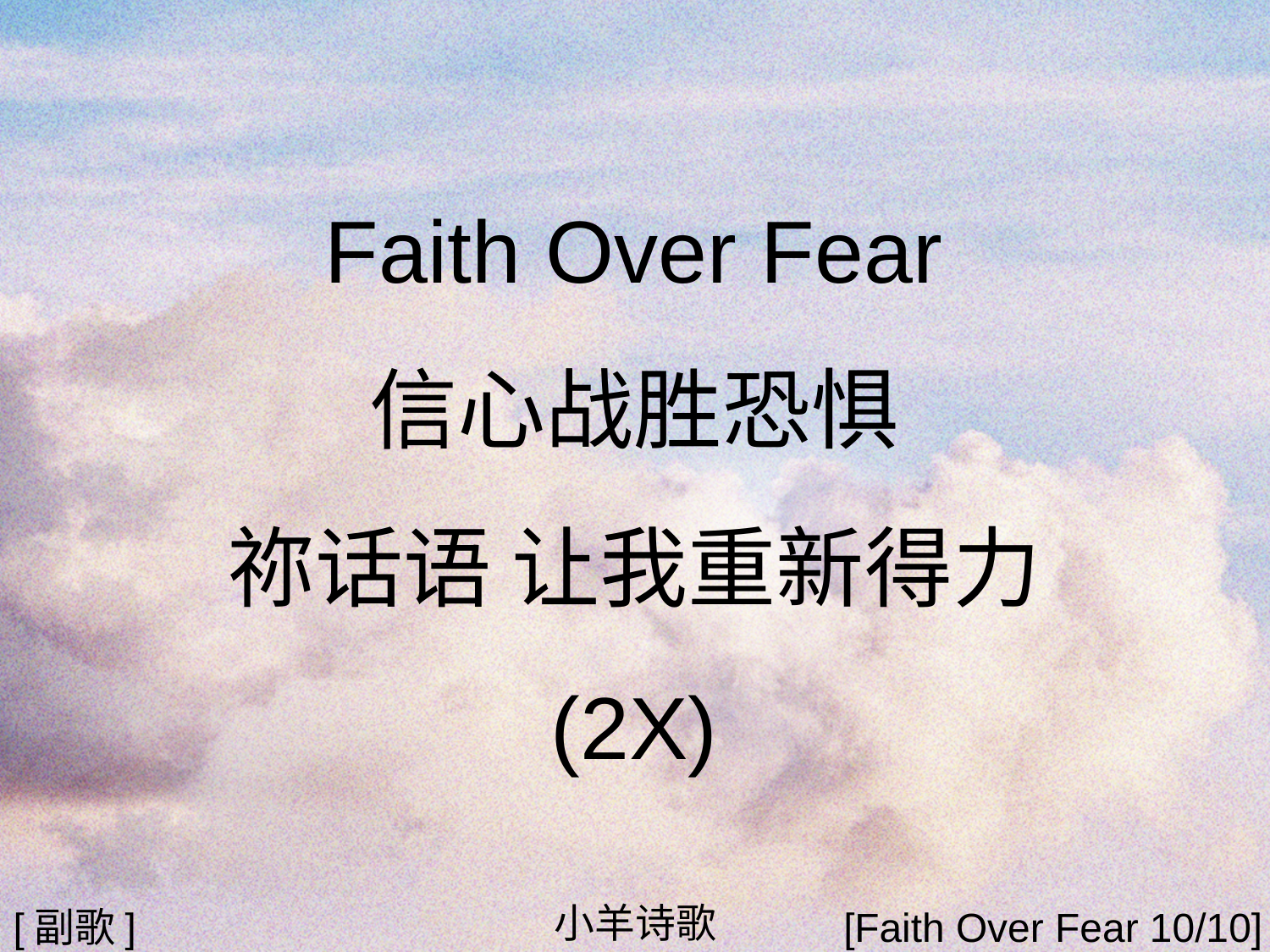

Faith Over Fear
信心战胜恐惧
祢话语 让我重新得力
(2X)
#

小羊诗歌
[副歌]
[Faith Over Fear 10/10]